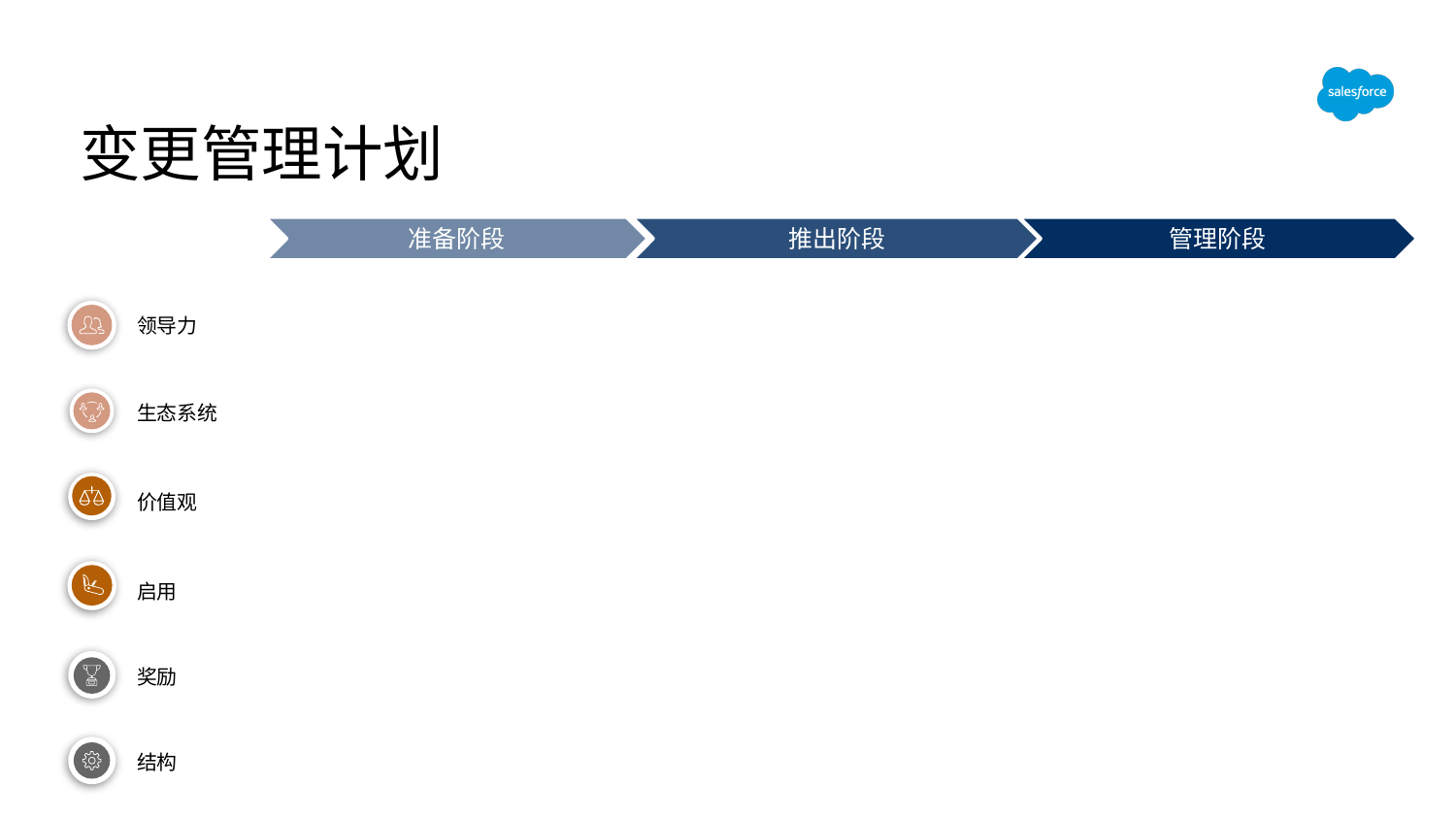

变更管理计划
准备阶段
推出阶段
管理阶段
领导力

生态系统
d

价值观

启用

奖励

结构